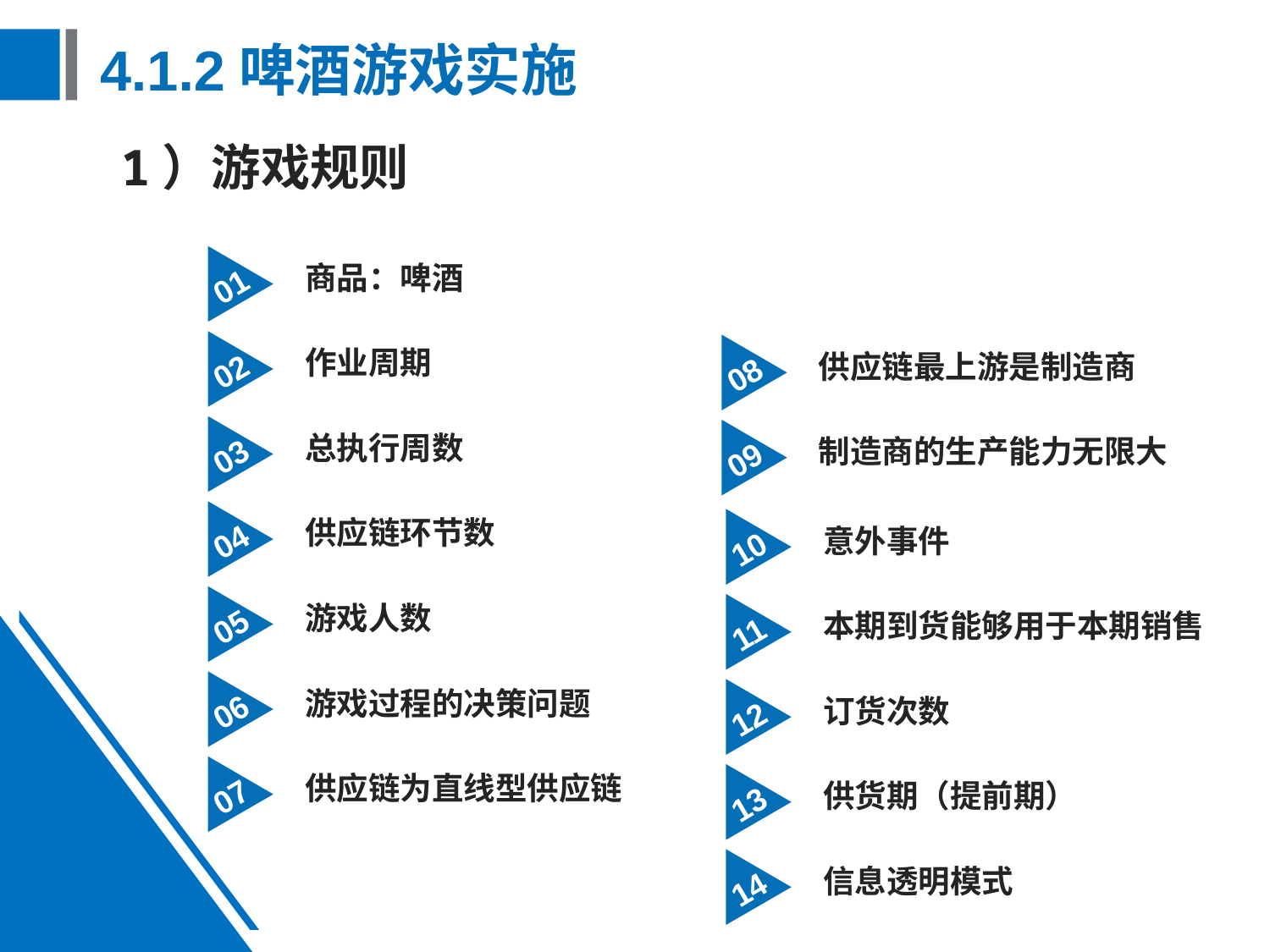

# 4.1.2啤酒游戏实施
1）游戏规则
01
商品：啤酒
02
08
作业周期
供应链最上游是制造商
03
09
总执行周数
制造商的生产能力无限大
04
供应链环节数
10
意外事件
05
游戏人数
11
本期到货能够用于本期销售
06
游戏过程的决策问题
12
订货次数
07
供应链为直线型供应链
13
供货期（提前期）
14
信息透明模式